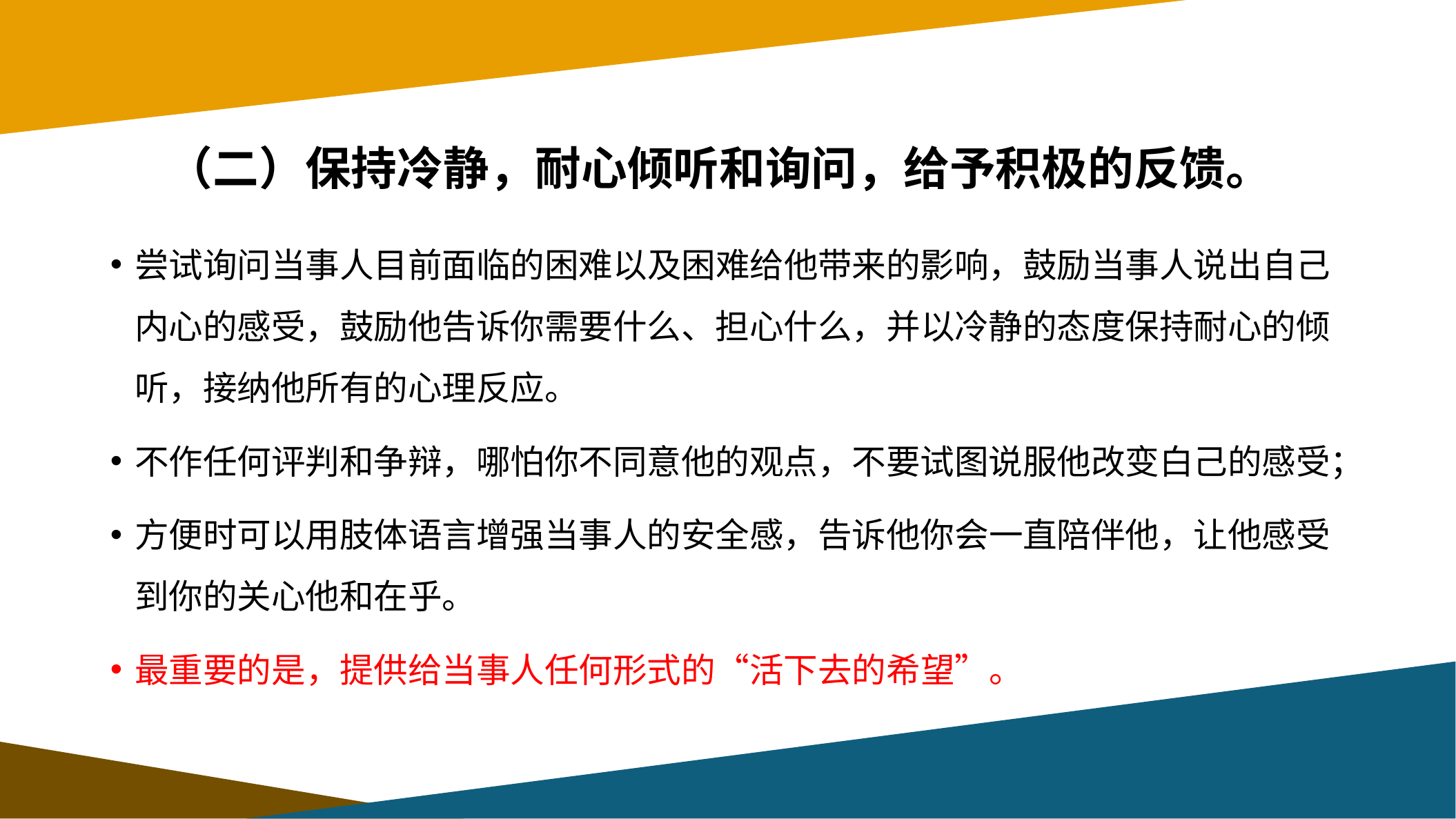

# （二）保持冷静，耐心倾听和询问，给予积极的反馈。
尝试询问当事人目前面临的困难以及困难给他带来的影响，鼓励当事人说出自己内心的感受，鼓励他告诉你需要什么、担心什么，并以冷静的态度保持耐心的倾听，接纳他所有的心理反应。
不作任何评判和争辩，哪怕你不同意他的观点，不要试图说服他改变白己的感受；
方便时可以用肢体语言增强当事人的安全感，告诉他你会一直陪伴他，让他感受到你的关心他和在乎。
最重要的是，提供给当事人任何形式的“活下去的希望”。